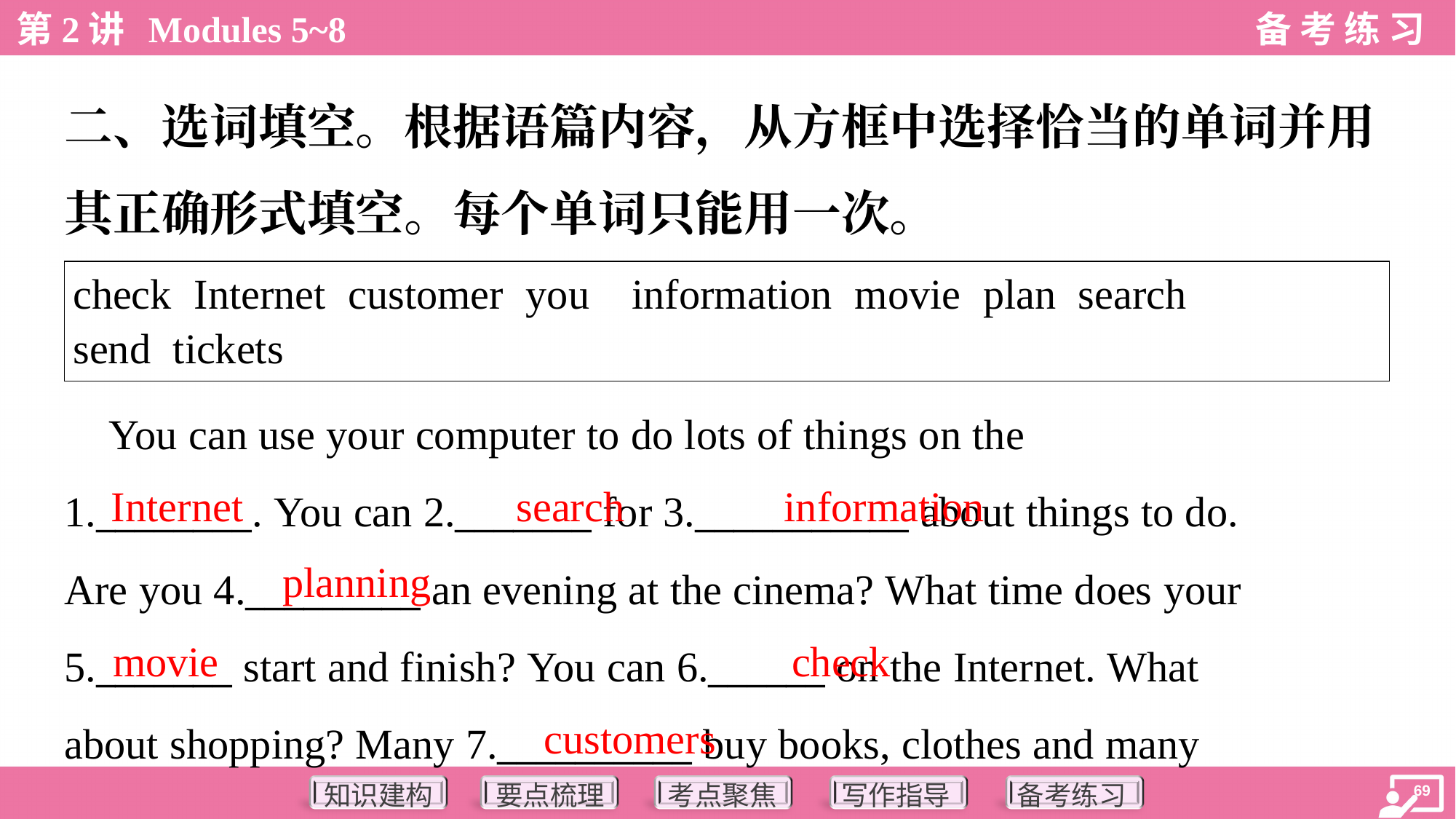

二、选词填空。根据语篇内容，从方框中选择恰当的单词并用
其正确形式填空。每个单词只能用一次。
| check Internet customer you information movie plan search send tickets |
| --- |
    You can use your computer to do lots of things on the
1.________. You can 2._______ for 3.___________ about things to do.
Are you 4._________ an evening at the cinema? What time does your
5._______ start and finish? You can 6.______ on the Internet. What
about shopping? Many 7.__________ buy books, clothes and many
Internet
search
information
planning
movie
check
customers